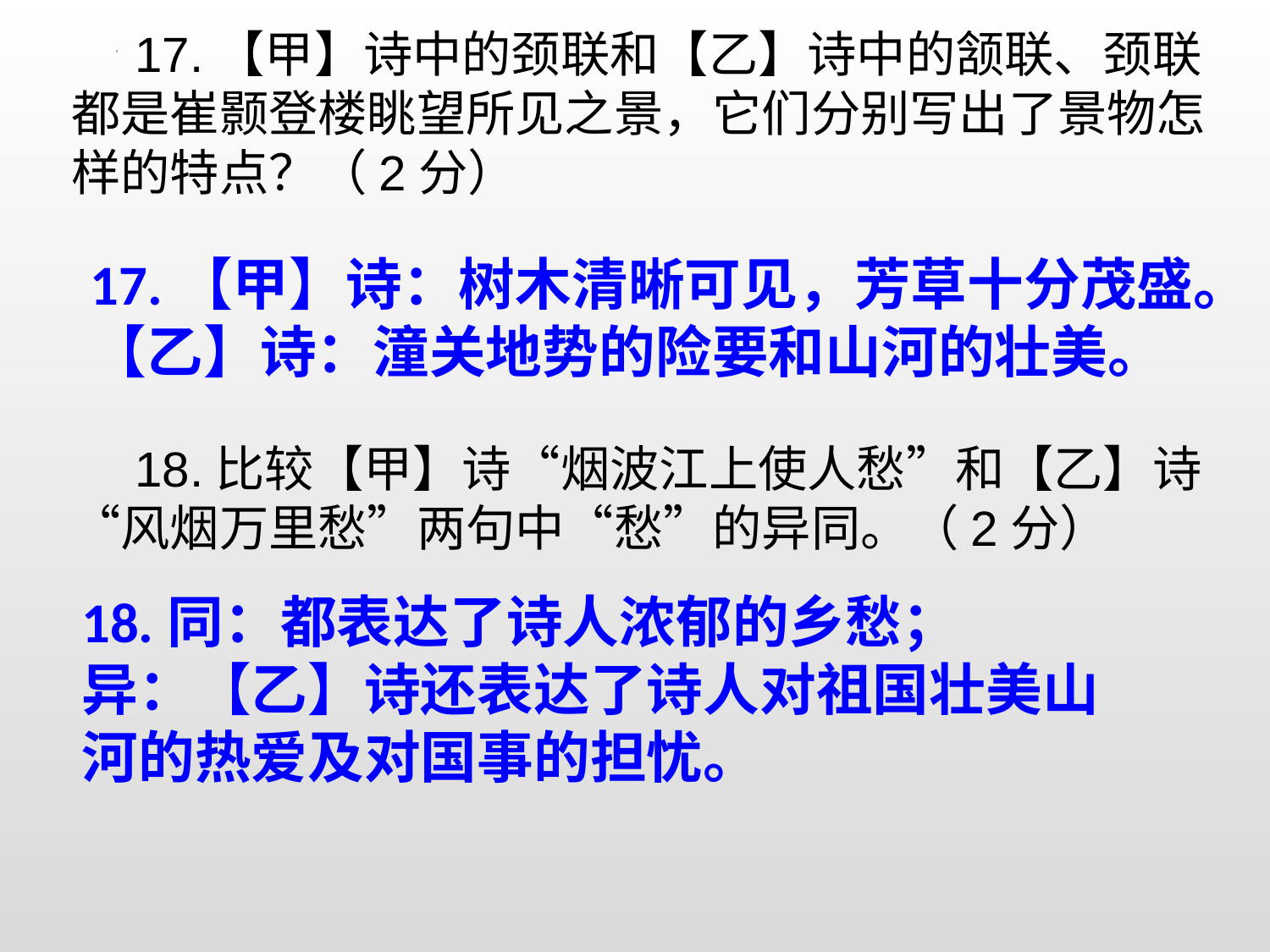

17.【甲】诗中的颈联和【乙】诗中的颔联、颈联都是崔颢登楼眺望所见之景，它们分别写出了景物怎样的特点？（2分）

18.比较【甲】诗“烟波江上使人愁”和【乙】诗“风烟万里愁”两句中“愁”的异同。（2分）
17.【甲】诗：树木清晰可见，芳草十分茂盛。【乙】诗：潼关地势的险要和山河的壮美。
18.同：都表达了诗人浓郁的乡愁；
异：【乙】诗还表达了诗人对祖国壮美山河的热爱及对国事的担忧。